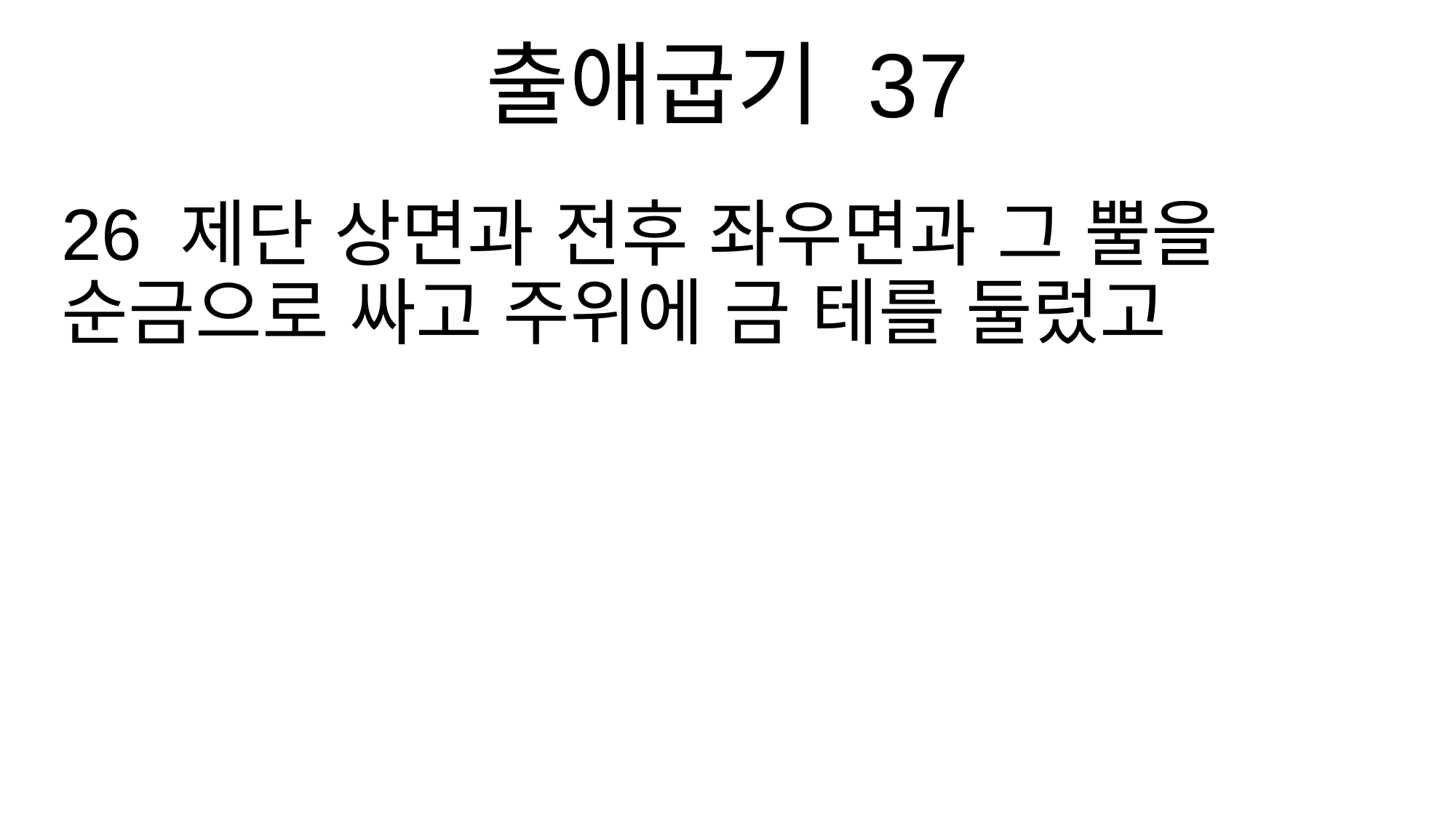

출애굽기 37
26 제단 상면과 전후 좌우면과 그 뿔을 순금으로 싸고 주위에 금 테를 둘렀고